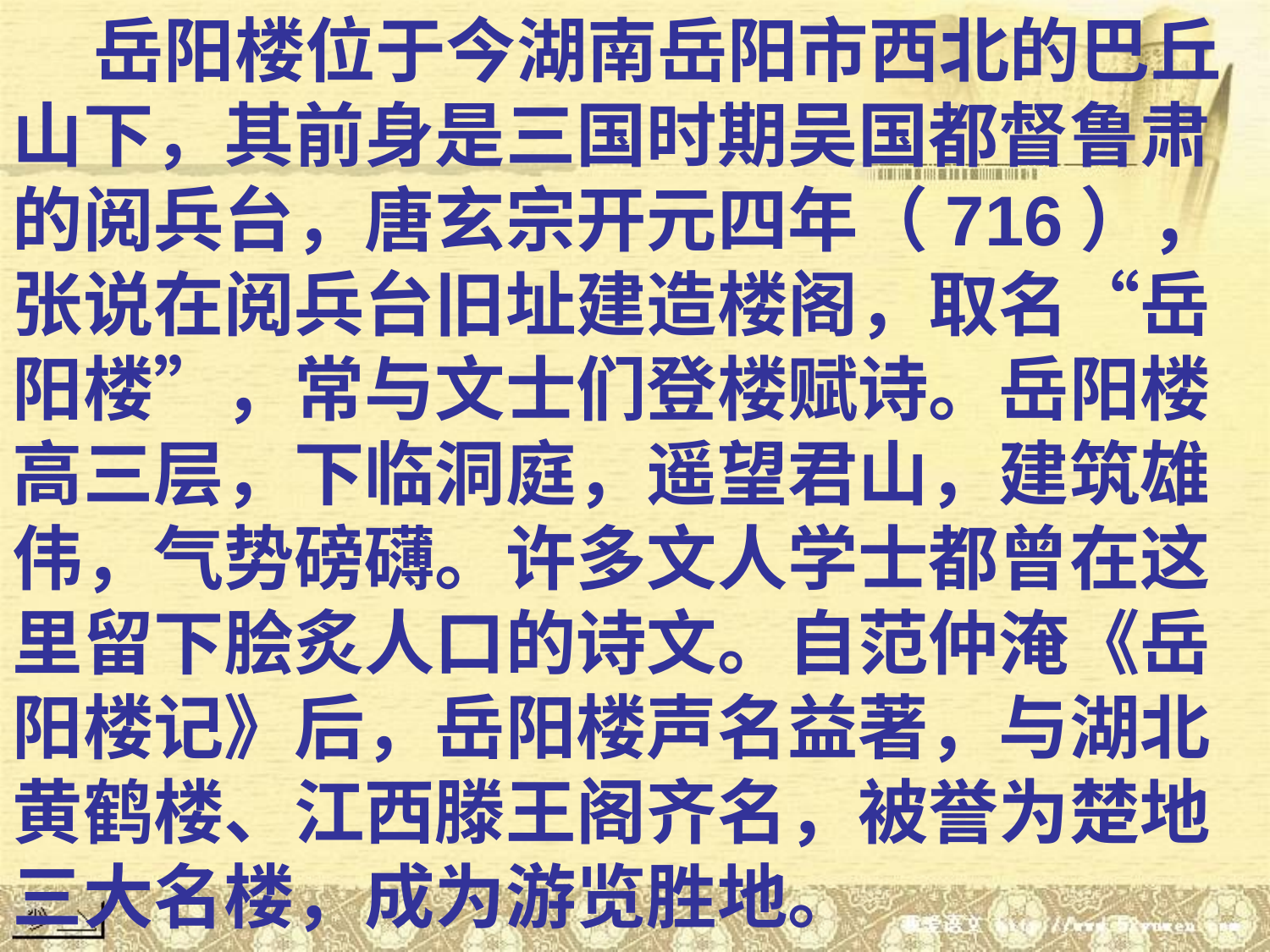

岳阳楼位于今湖南岳阳市西北的巴丘山下，其前身是三国时期吴国都督鲁肃的阅兵台，唐玄宗开元四年（716），张说在阅兵台旧址建造楼阁，取名“岳阳楼”，常与文士们登楼赋诗。岳阳楼高三层，下临洞庭，遥望君山，建筑雄伟，气势磅礴。许多文人学士都曾在这里留下脍炙人口的诗文。自范仲淹《岳阳楼记》后，岳阳楼声名益著，与湖北黄鹤楼、江西滕王阁齐名，被誉为楚地三大名楼，成为游览胜地。